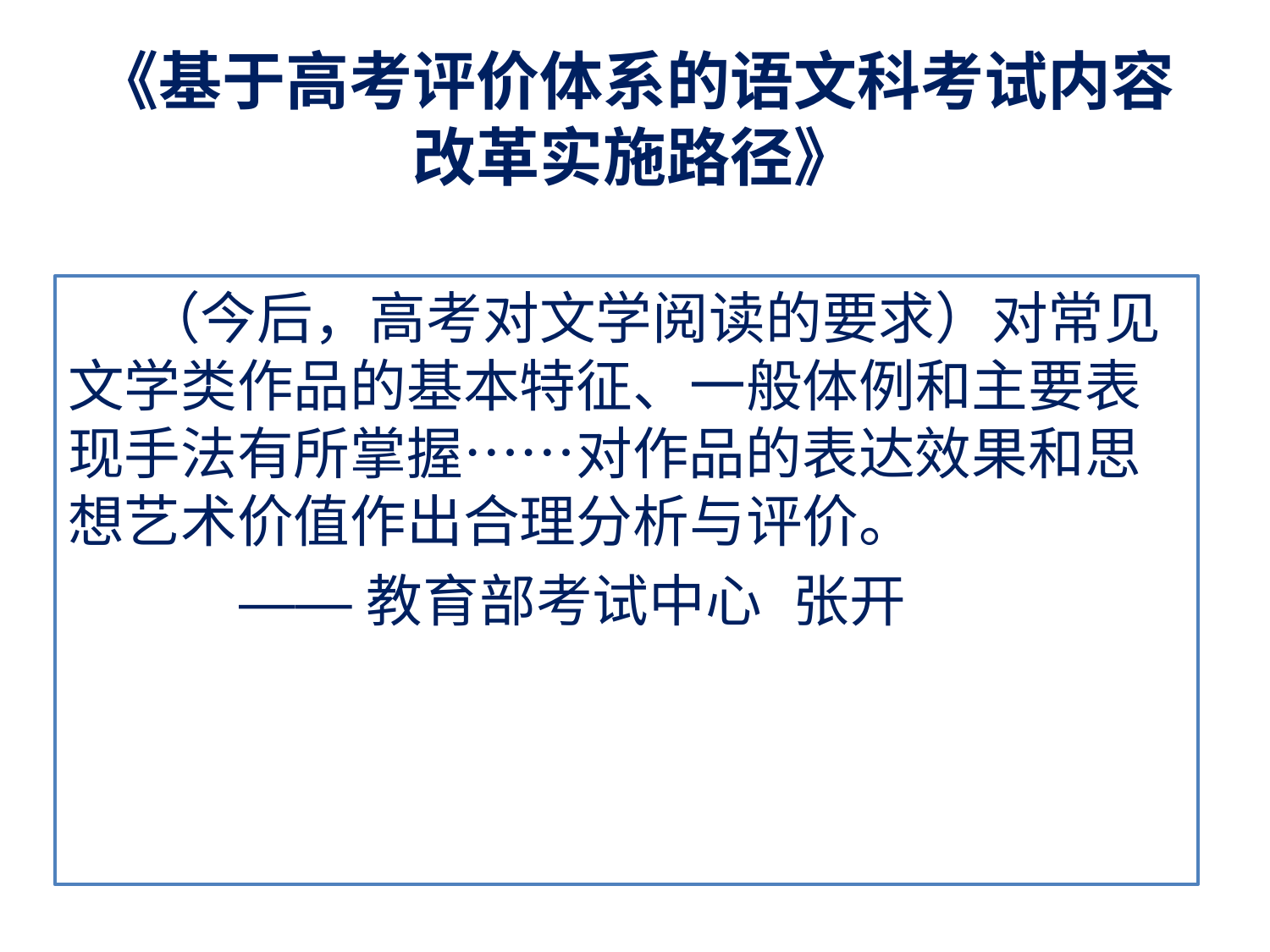

# 《基于高考评价体系的语文科考试内容改革实施路径》
    （今后，高考对文学阅读的要求）对常见文学类作品的基本特征、一般体例和主要表现手法有所掌握……对作品的表达效果和思想艺术价值作出合理分析与评价。
           ——教育部考试中心  张开